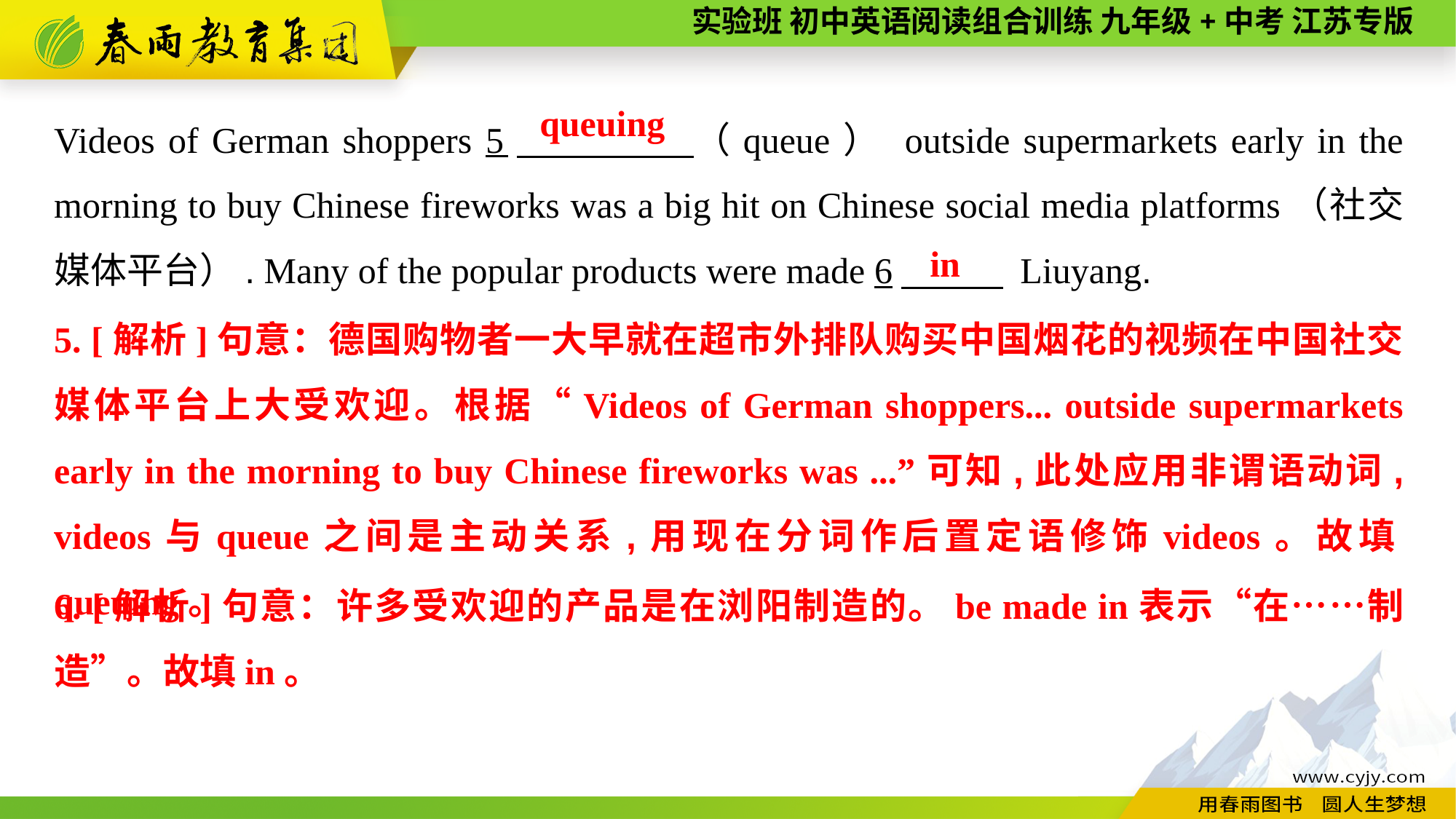

Videos of German shoppers 5　           （queue） outside supermarkets early in the morning to buy Chinese fireworks was a big hit on Chinese social media platforms（社交媒体平台）. Many of the popular products were made 6　         Liuyang.
queuing
in
5. [解析]句意：德国购物者一大早就在超市外排队购买中国烟花的视频在中国社交媒体平台上大受欢迎。根据“Videos of German shoppers... outside supermarkets early in the morning to buy Chinese fireworks was ...”可知,此处应用非谓语动词, videos与queue之间是主动关系,用现在分词作后置定语修饰videos。故填queuing。
6. [解析]句意：许多受欢迎的产品是在浏阳制造的。be made in表示“在……制造”。故填in。